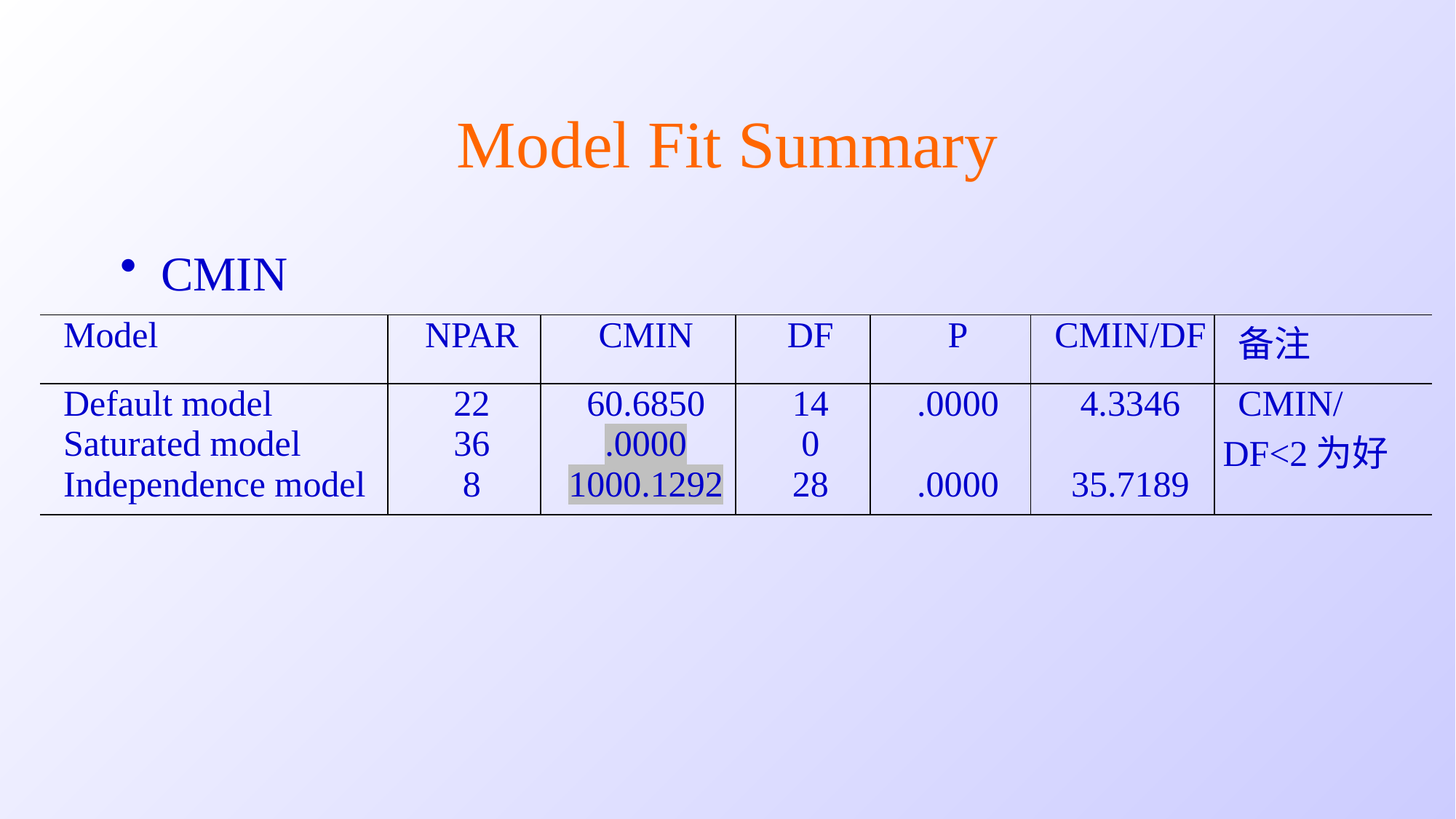

# Model Fit Summary
CMIN

| Model | NPAR | CMIN | DF | P | CMIN/DF | 备注 |
| --- | --- | --- | --- | --- | --- | --- |
| Default model | 22 | 60.6850 | 14 | .0000 | 4.3346 | CMIN/DF<2为好 |
| Saturated model | 36 | .0000 | 0 |  |  |  |
| Independence model | 8 | 1000.1292 | 28 | .0000 | 35.7189 |  |